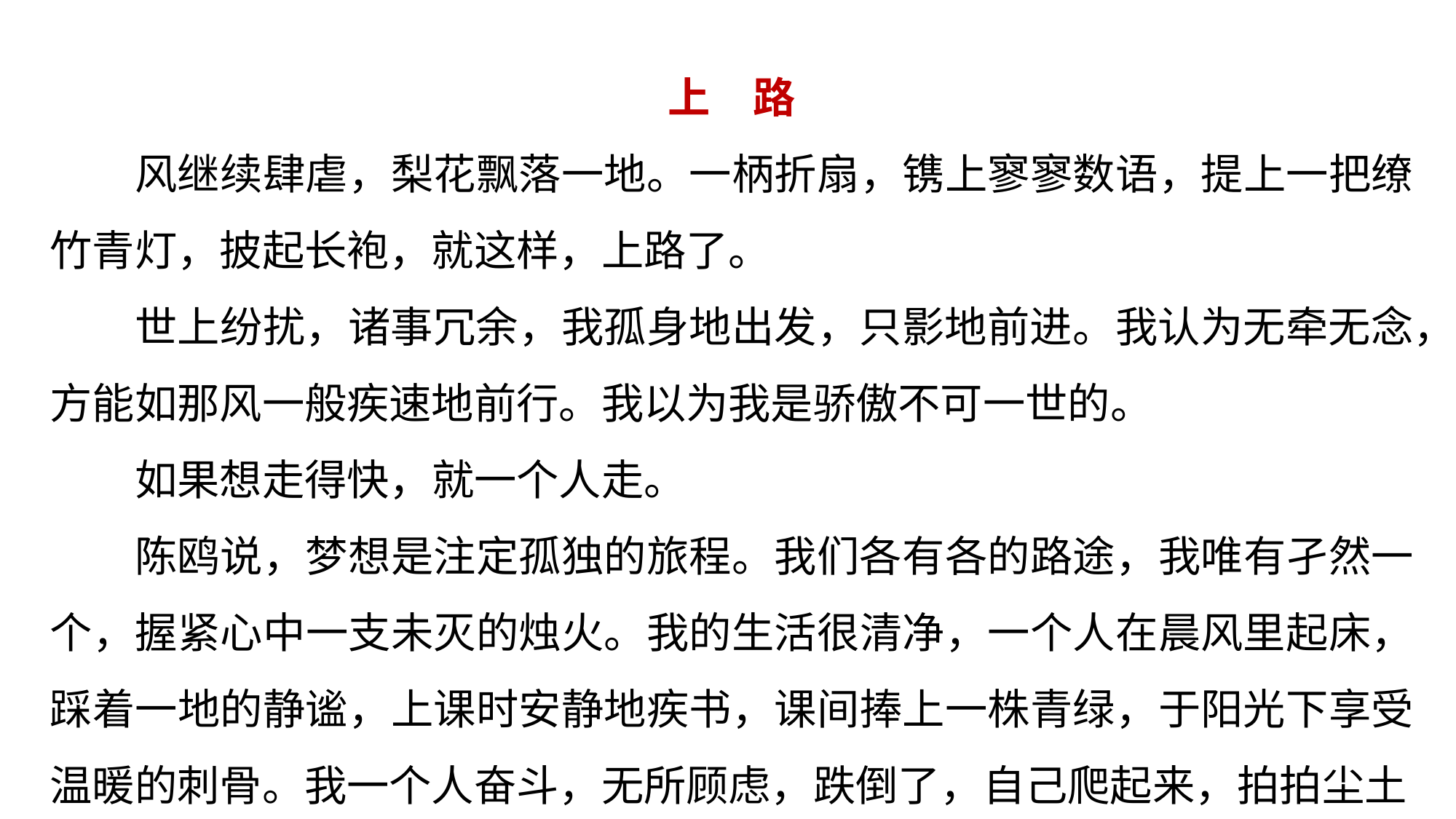

上　路
风继续肆虐，梨花飘落一地。一柄折扇，镌上寥寥数语，提上一把缭竹青灯，披起长袍，就这样，上路了。
世上纷扰，诸事冗余，我孤身地出发，只影地前进。我认为无牵无念，方能如那风一般疾速地前行。我以为我是骄傲不可一世的。
如果想走得快，就一个人走。
陈鸥说，梦想是注定孤独的旅程。我们各有各的路途，我唯有孑然一个，握紧心中一支未灭的烛火。我的生活很清净，一个人在晨风里起床，踩着一地的静谧，上课时安静地疾书，课间捧上一株青绿，于阳光下享受温暖的刺骨。我一个人奋斗，无所顾虑，跌倒了，自己爬起来，拍拍尘土